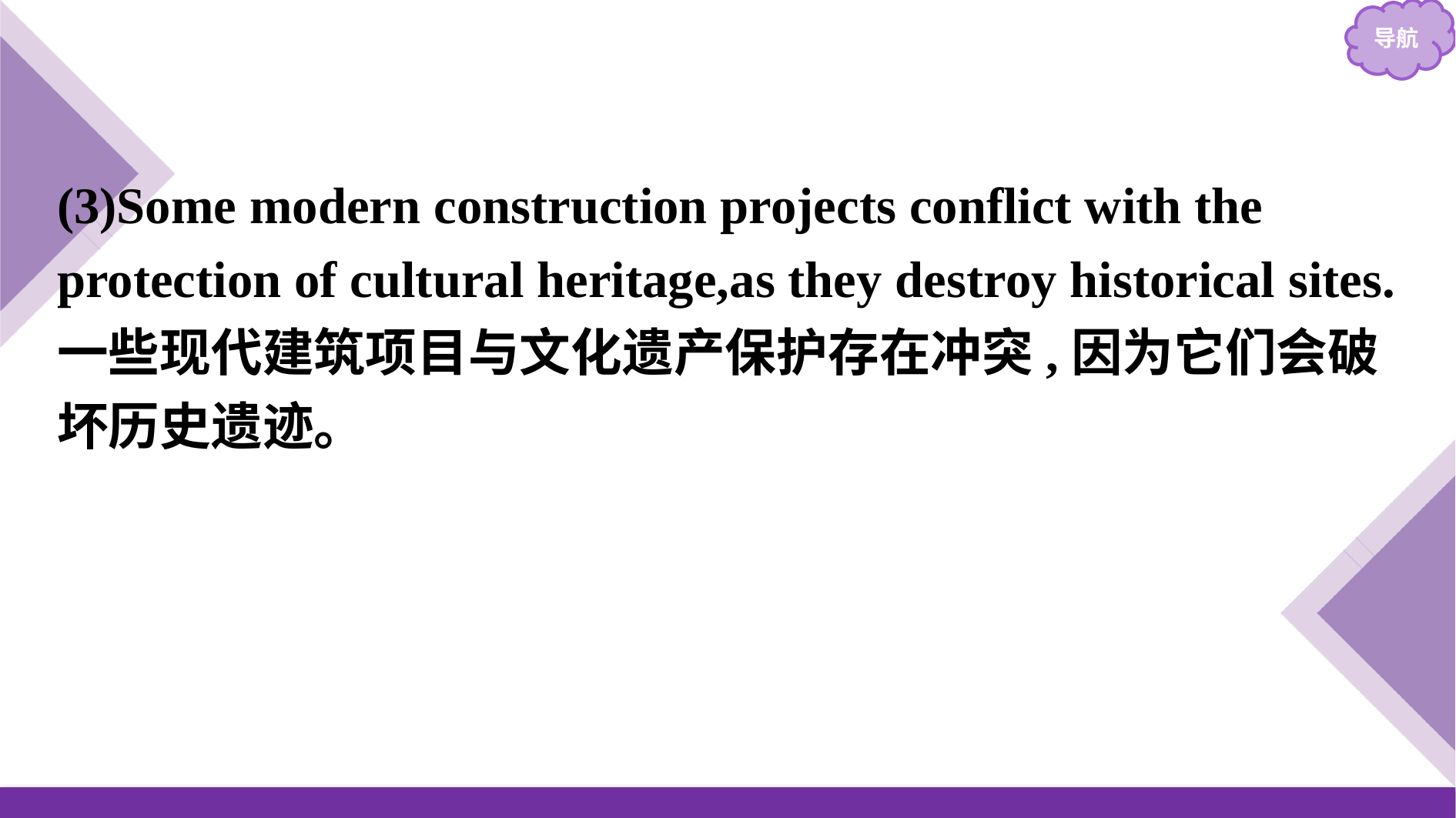

(3)Some modern construction projects conflict with the protection of cultural heritage,as they destroy historical sites.
一些现代建筑项目与文化遗产保护存在冲突,因为它们会破坏历史遗迹。